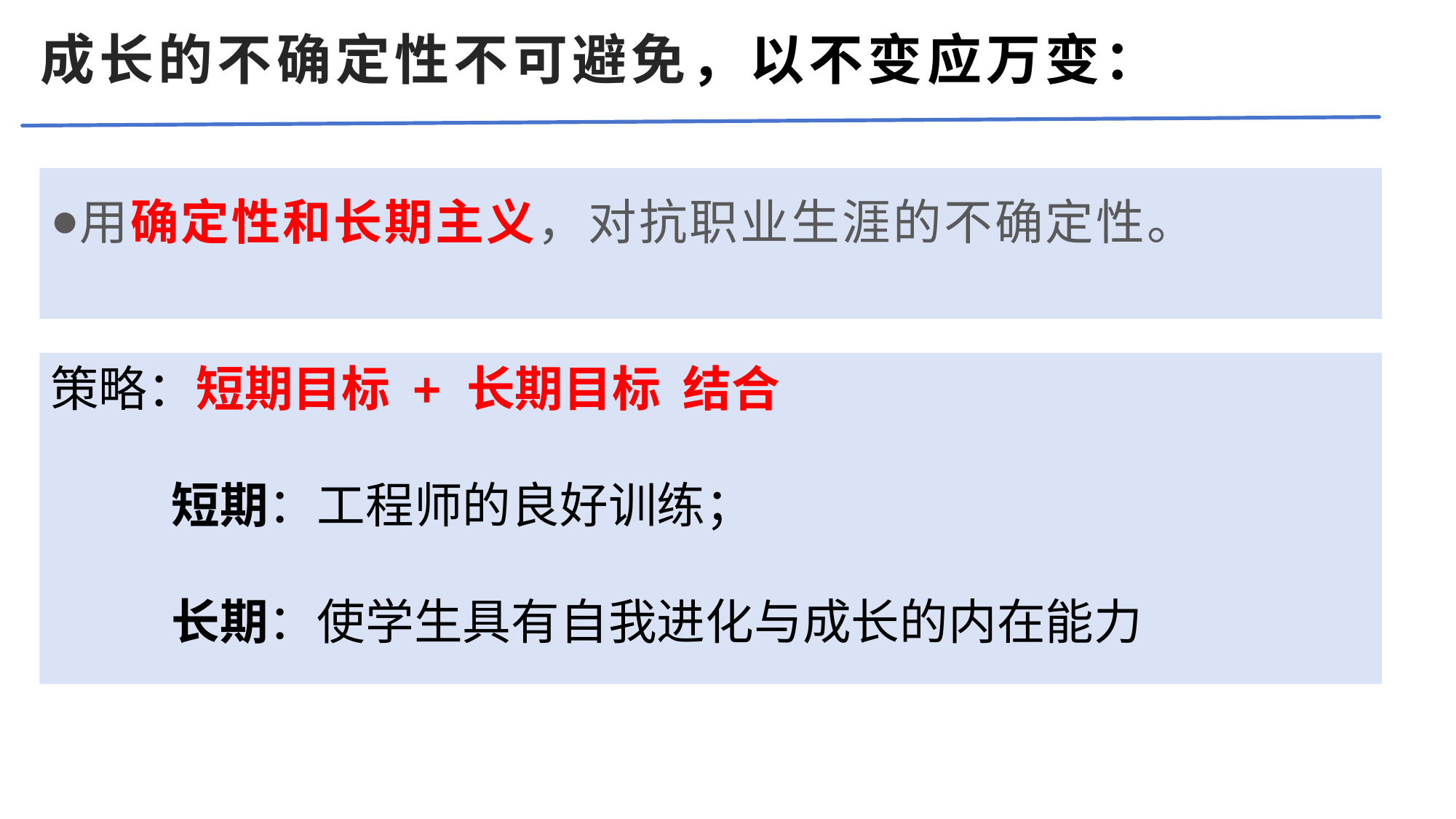

# 成长的不确定性不可避免，以不变应万变：
用确定性和长期主义，对抗职业生涯的不确定性。
策略：短期目标 + 长期目标  结合

          短期：工程师的良好训练；

          长期：使学生具有自我进化与成长的内在能力